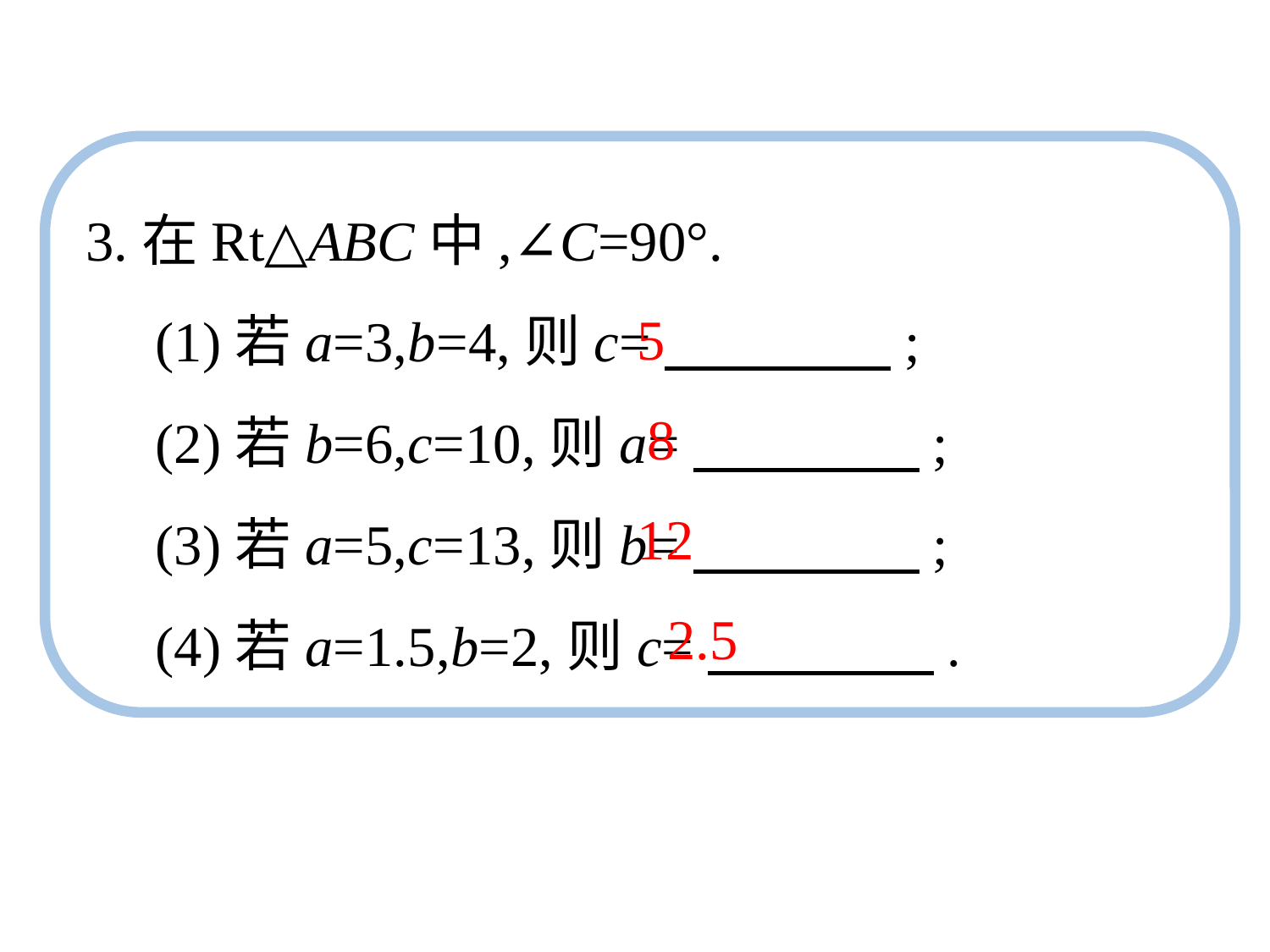

3.在Rt△ABC中,∠C=90°.
　(1)若a=3,b=4,则c=　　　　;
　(2)若b=6,c=10,则a=　　　　;
　(3)若a=5,c=13,则b=　　　　;
　(4)若a=1.5,b=2,则c=　　　　.
5
8
12
2.5